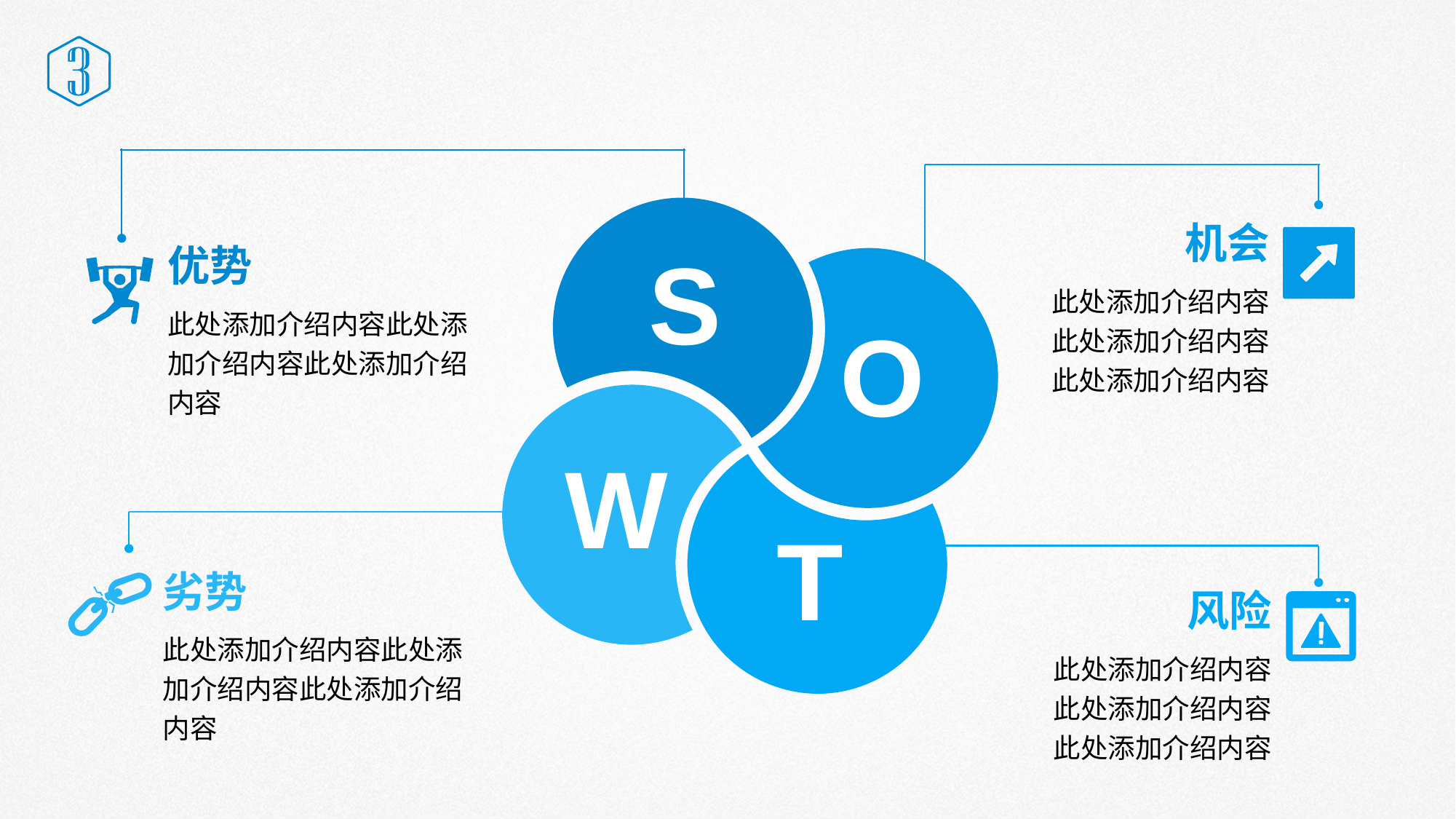

# 单击此处添加标题

机会

此处添加介绍内容此处添加介绍内容此处添加介绍内容
S
优势

此处添加介绍内容此处添加介绍内容此处添加介绍内容

O

W

T
劣势

此处添加介绍内容此处添加介绍内容此处添加介绍内容
风险

此处添加介绍内容此处添加介绍内容此处添加介绍内容